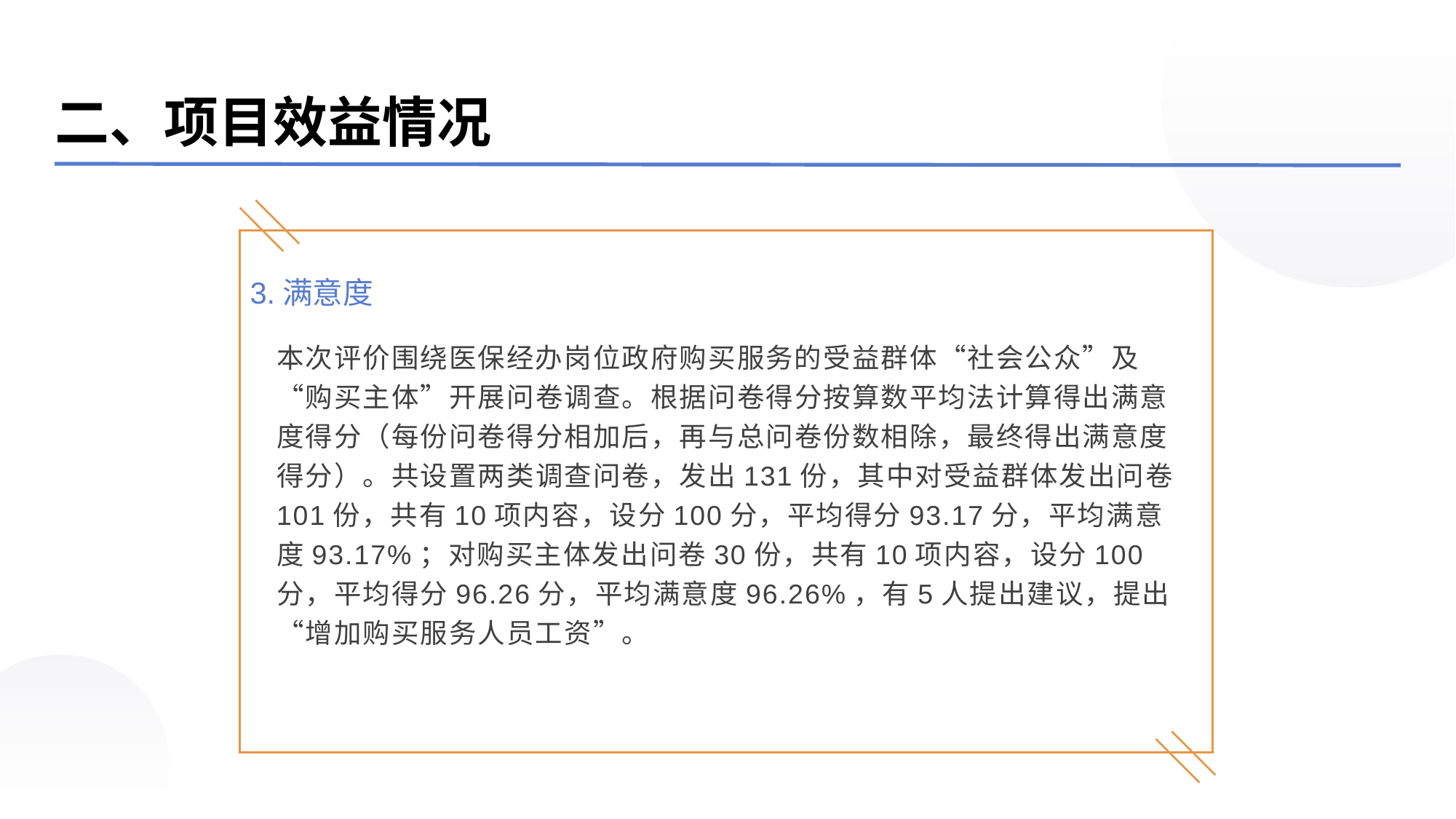

二、项目效益情况

本次评价围绕医保经办岗位政府购买服务的受益群体“社会公众”及“购买主体”开展问卷调查。根据问卷得分按算数平均法计算得出满意度得分（每份问卷得分相加后，再与总问卷份数相除，最终得出满意度得分）。共设置两类调查问卷，发出131份，其中对受益群体发出问卷101份，共有10项内容，设分100分，平均得分93.17分，平均满意度93.17%；对购买主体发出问卷30份，共有10项内容，设分100分，平均得分96.26分，平均满意度96.26%，有5人提出建议，提出“增加购买服务人员工资”。
3.满意度